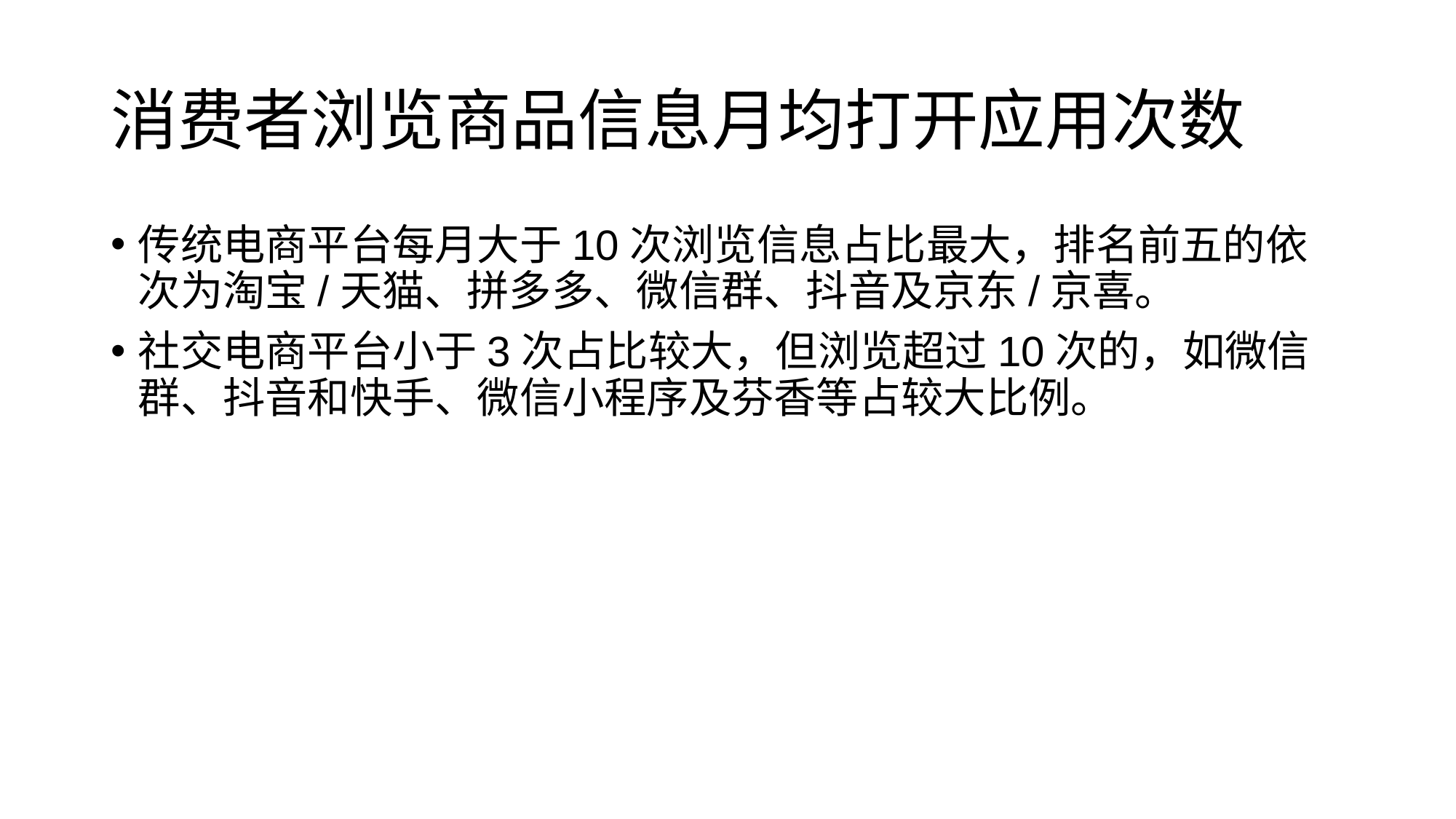

# 消费者浏览商品信息月均打开应用次数
传统电商平台每月大于10次浏览信息占比最大，排名前五的依次为淘宝/天猫、拼多多、微信群、抖音及京东/京喜。
社交电商平台小于3次占比较大，但浏览超过10次的，如微信群、抖音和快手、微信小程序及芬香等占较大比例。